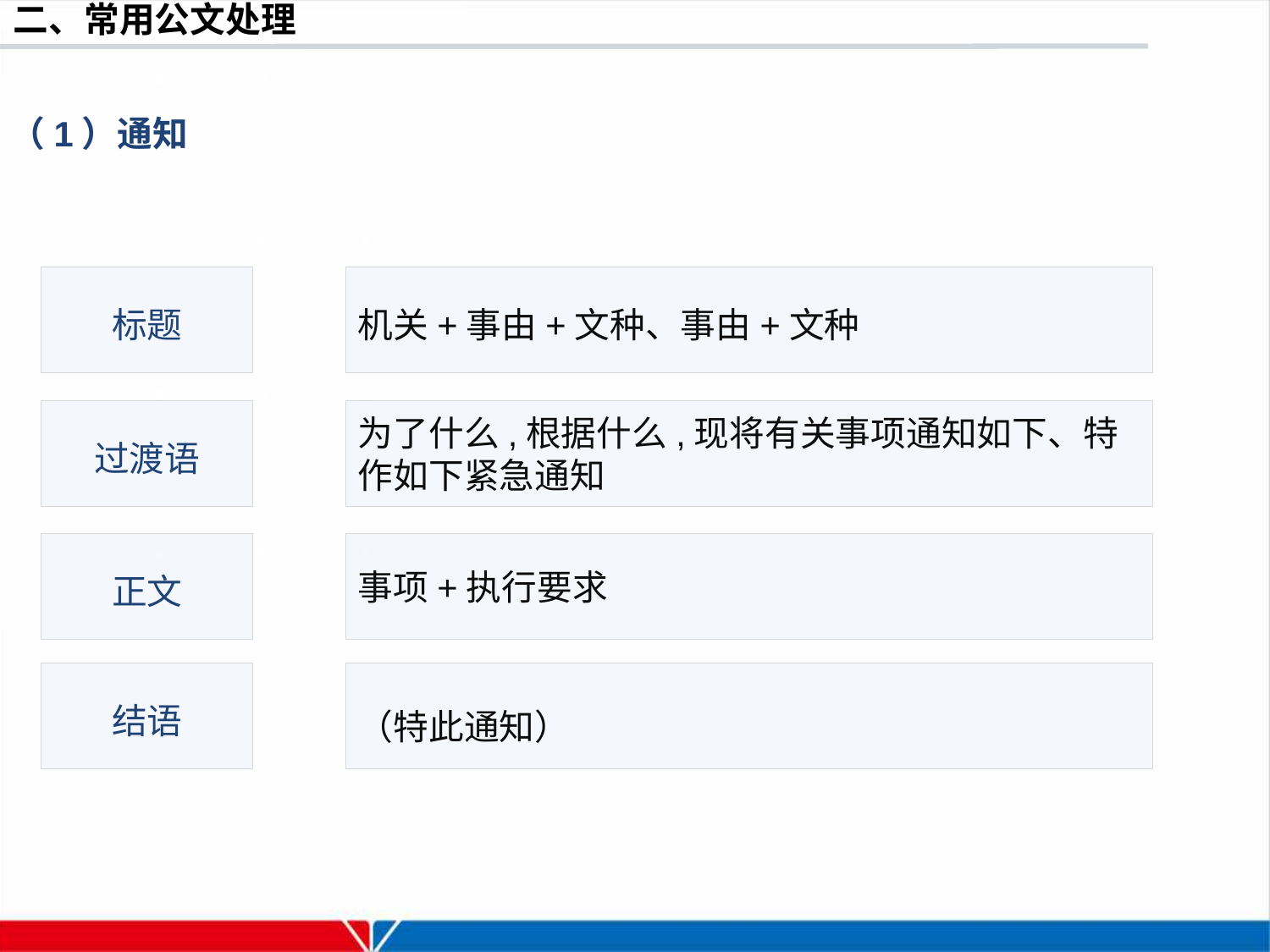

（1）通知
标题
机关+事由+文种、事由+文种
过渡语
为了什么,根据什么,现将有关事项通知如下、特作如下紧急通知
正文
事项+执行要求
结语
（特此通知）